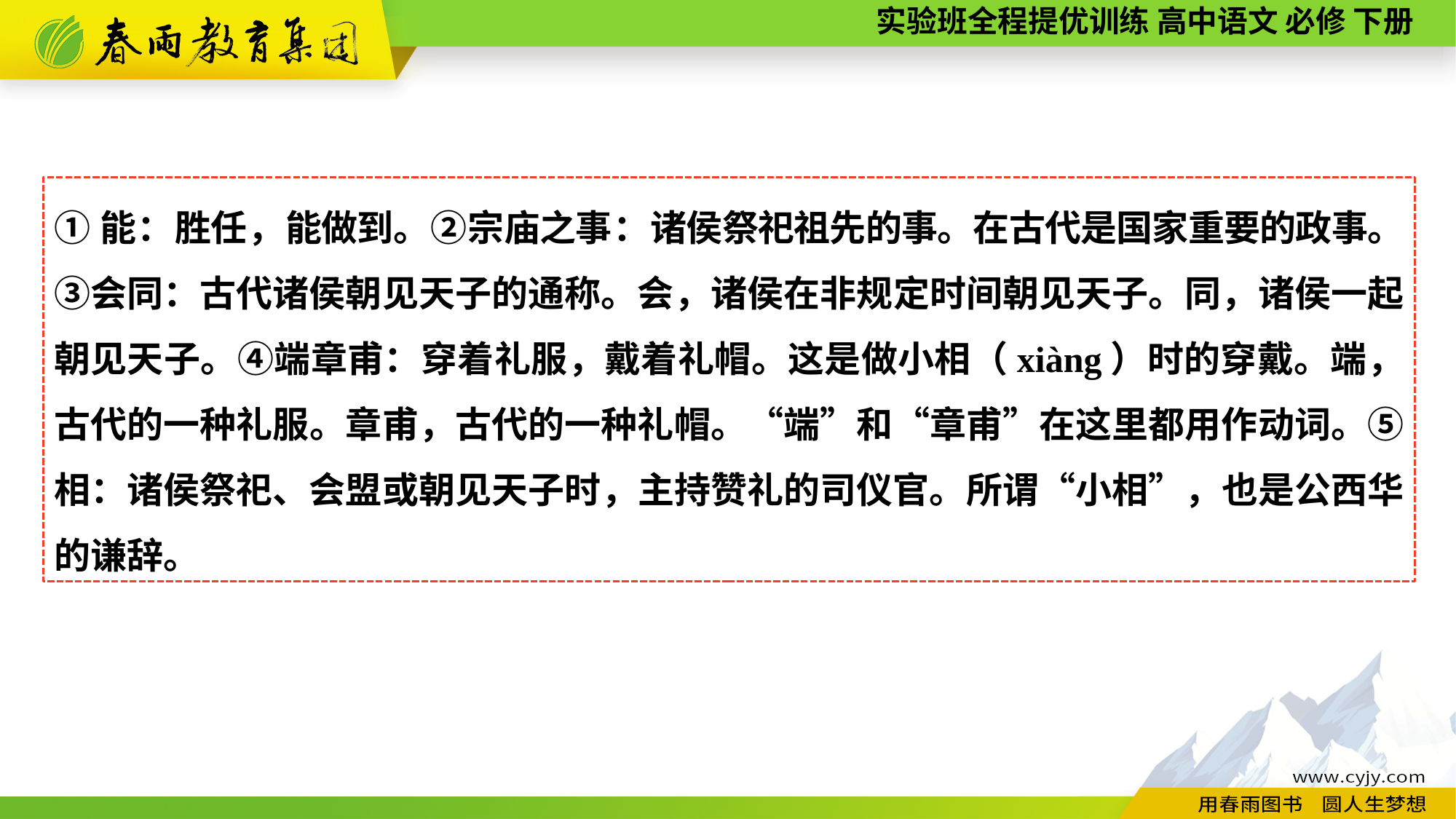

①能：胜任，能做到。②宗庙之事：诸侯祭祀祖先的事。在古代是国家重要的政事。③会同：古代诸侯朝见天子的通称。会，诸侯在非规定时间朝见天子。同，诸侯一起朝见天子。④端章甫：穿着礼服，戴着礼帽。这是做小相（xiàng）时的穿戴。端，古代的一种礼服。章甫，古代的一种礼帽。“端”和“章甫”在这里都用作动词。⑤相：诸侯祭祀、会盟或朝见天子时，主持赞礼的司仪官。所谓“小相”，也是公西华的谦辞。